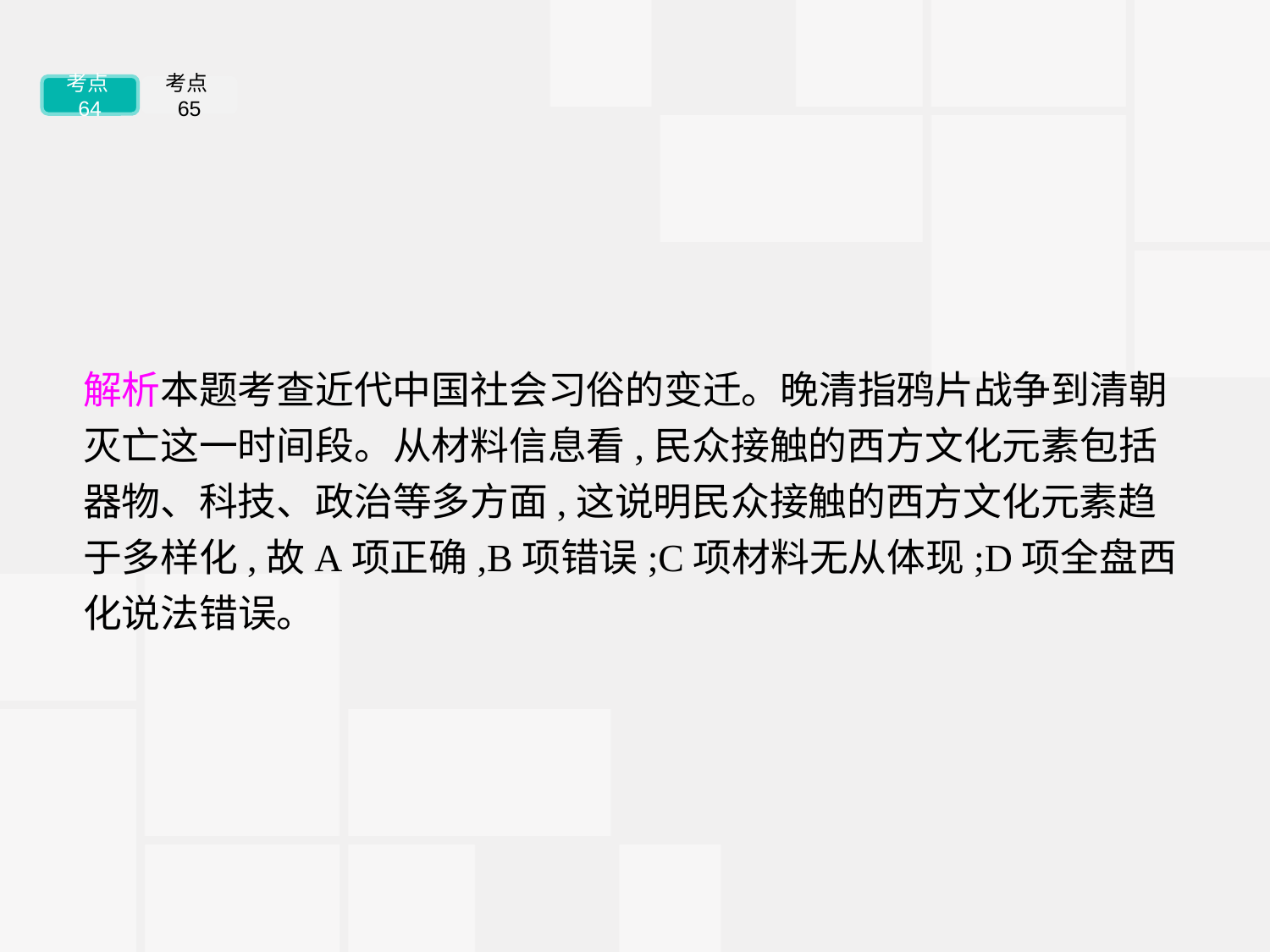

考点64
考点65
解析本题考查近代中国社会习俗的变迁。晚清指鸦片战争到清朝灭亡这一时间段。从材料信息看,民众接触的西方文化元素包括器物、科技、政治等多方面,这说明民众接触的西方文化元素趋于多样化,故A项正确,B项错误;C项材料无从体现;D项全盘西化说法错误。